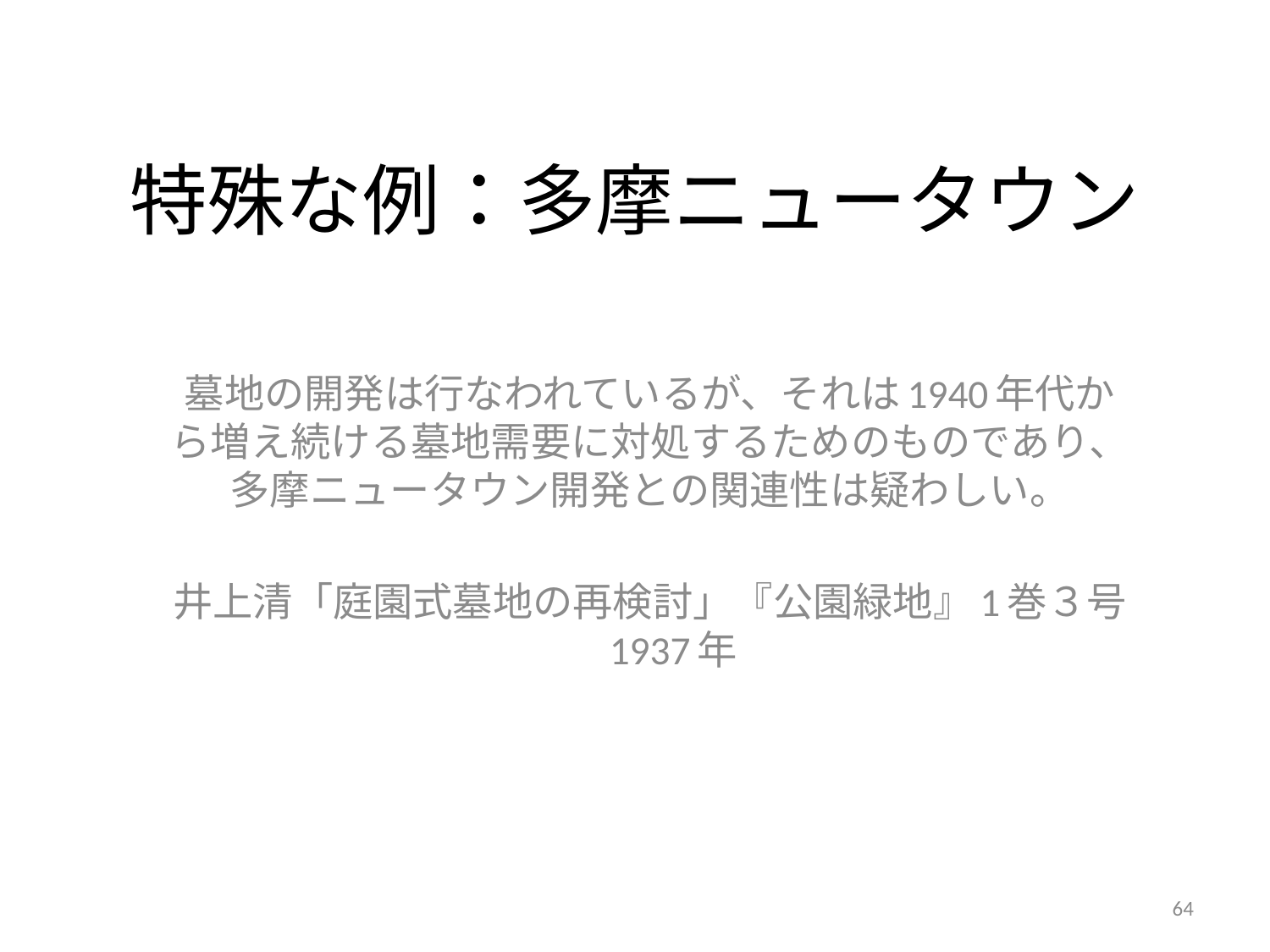

# 特殊な例：多摩ニュータウン

墓地の開発は行なわれているが、それは1940年代から増え続ける墓地需要に対処するためのものであり、多摩ニュータウン開発との関連性は疑わしい。

井上清「庭園式墓地の再検討」『公園緑地』1巻３号　1937年

64